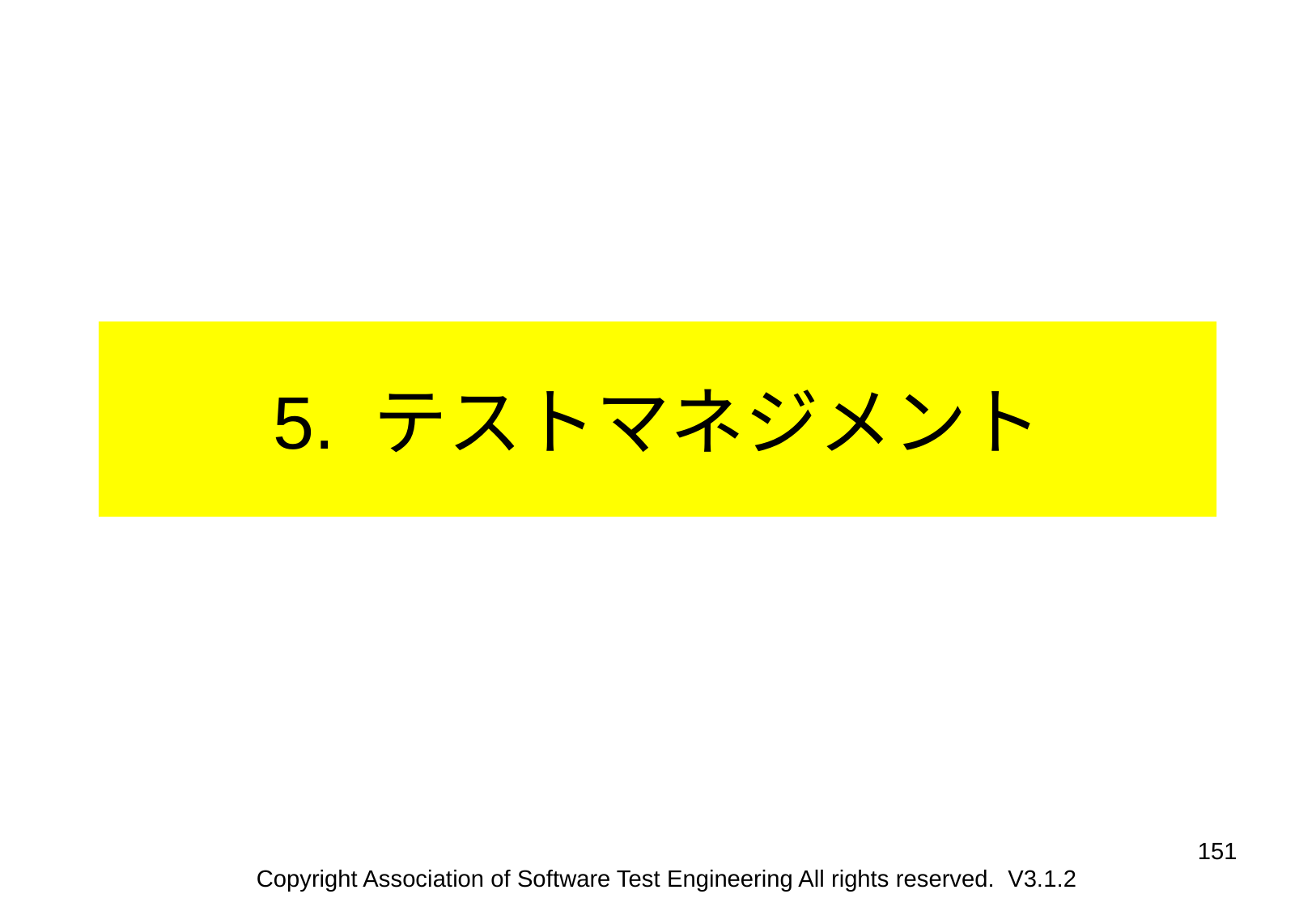

5. テストマネジメント
151
Copyright Association of Software Test Engineering All rights reserved.  V3.1.2